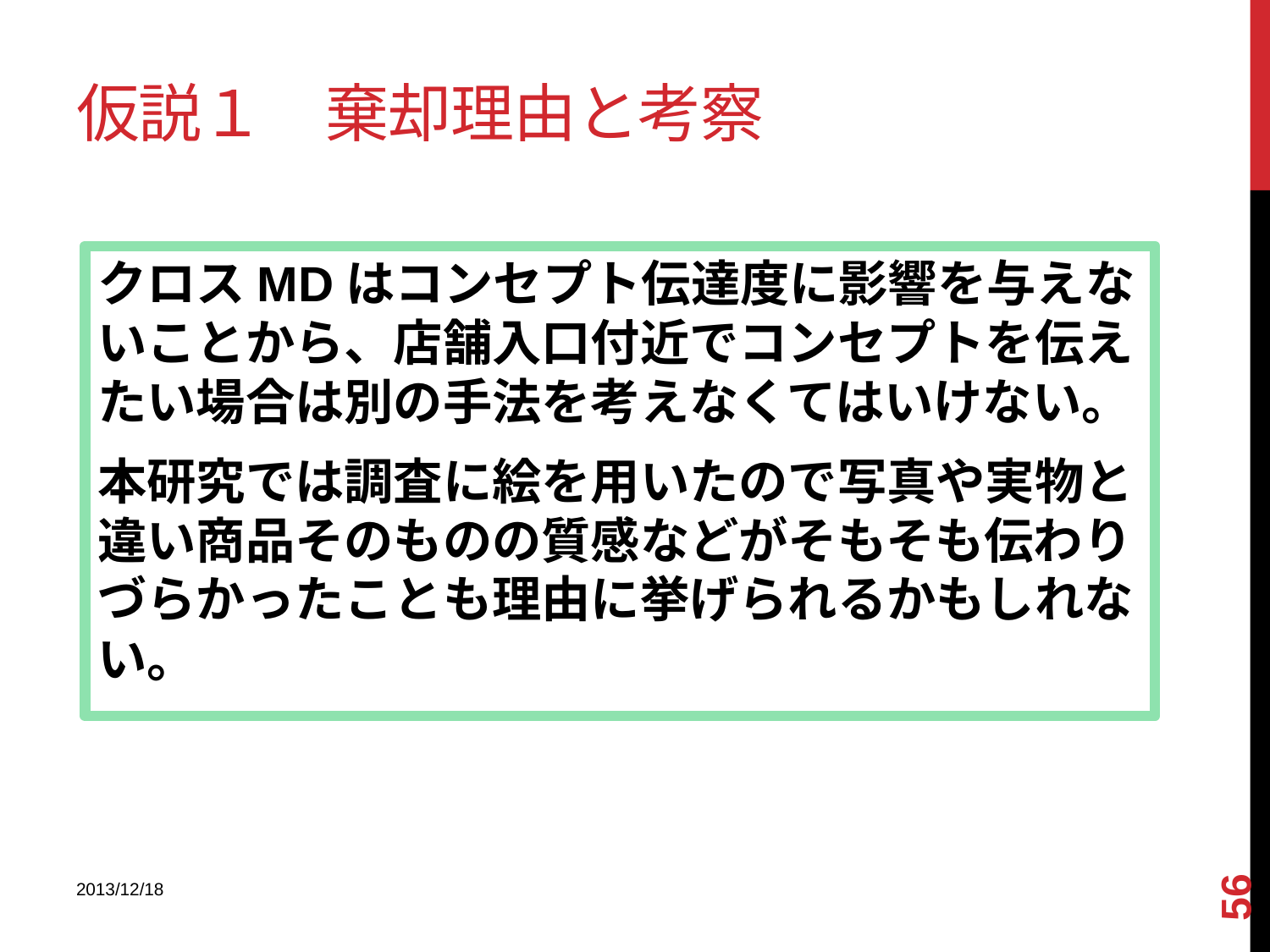

# 仮説１　棄却理由と考察
クロスMDはコンセプト伝達度に影響を与えないことから、店舗入口付近でコンセプトを伝えたい場合は別の手法を考えなくてはいけない。
本研究では調査に絵を用いたので写真や実物と違い商品そのものの質感などがそもそも伝わりづらかったことも理由に挙げられるかもしれない。
56
2013/12/18